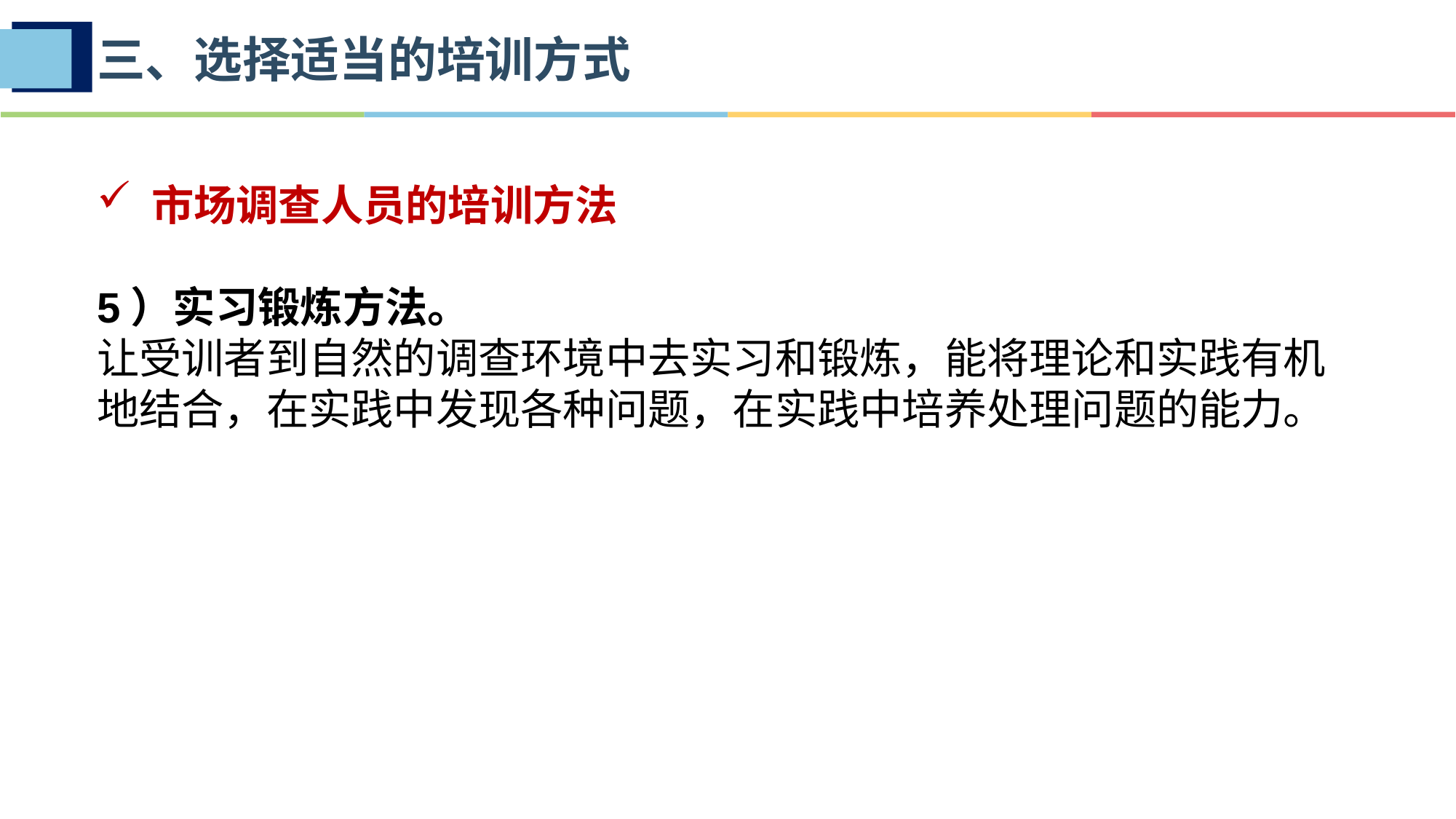

三、选择适当的培训方式

市场调查人员的培训方法

5）实习锻炼方法。
让受训者到自然的调查环境中去实习和锻炼，能将理论和实践有机地结合，在实践中发现各种问题，在实践中培养处理问题的能力。